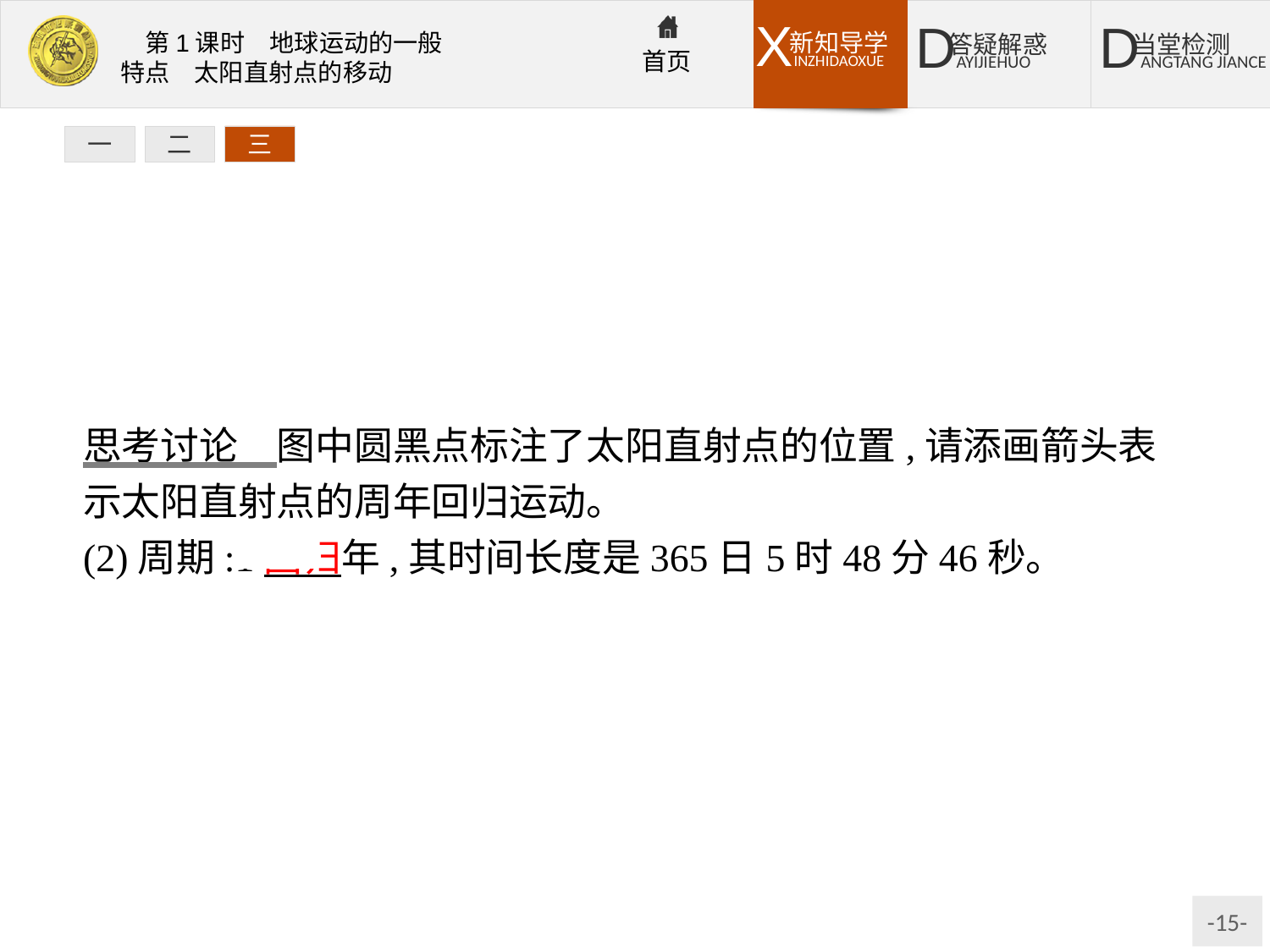

一
二
三
思考讨论　图中圆黑点标注了太阳直射点的位置,请添画箭头表示太阳直射点的周年回归运动。
(2)周期:1回归年,其时间长度是365日5时48分46秒。